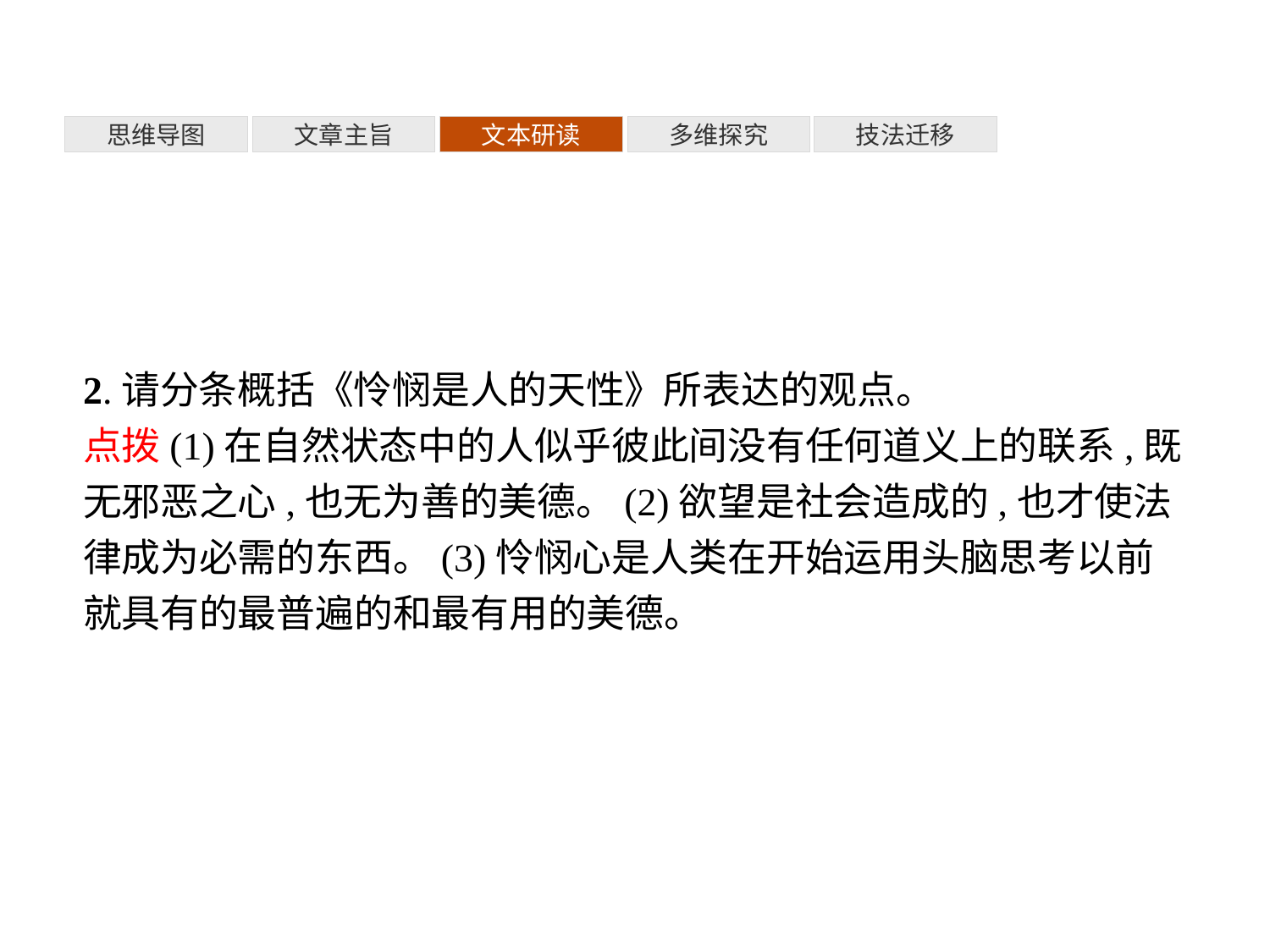

多维探究
思维导图
文章主旨
文本研读
技法迁移
2.请分条概括《怜悯是人的天性》所表达的观点。
点拨(1)在自然状态中的人似乎彼此间没有任何道义上的联系,既无邪恶之心,也无为善的美德。(2)欲望是社会造成的,也才使法律成为必需的东西。(3)怜悯心是人类在开始运用头脑思考以前就具有的最普遍的和最有用的美德。